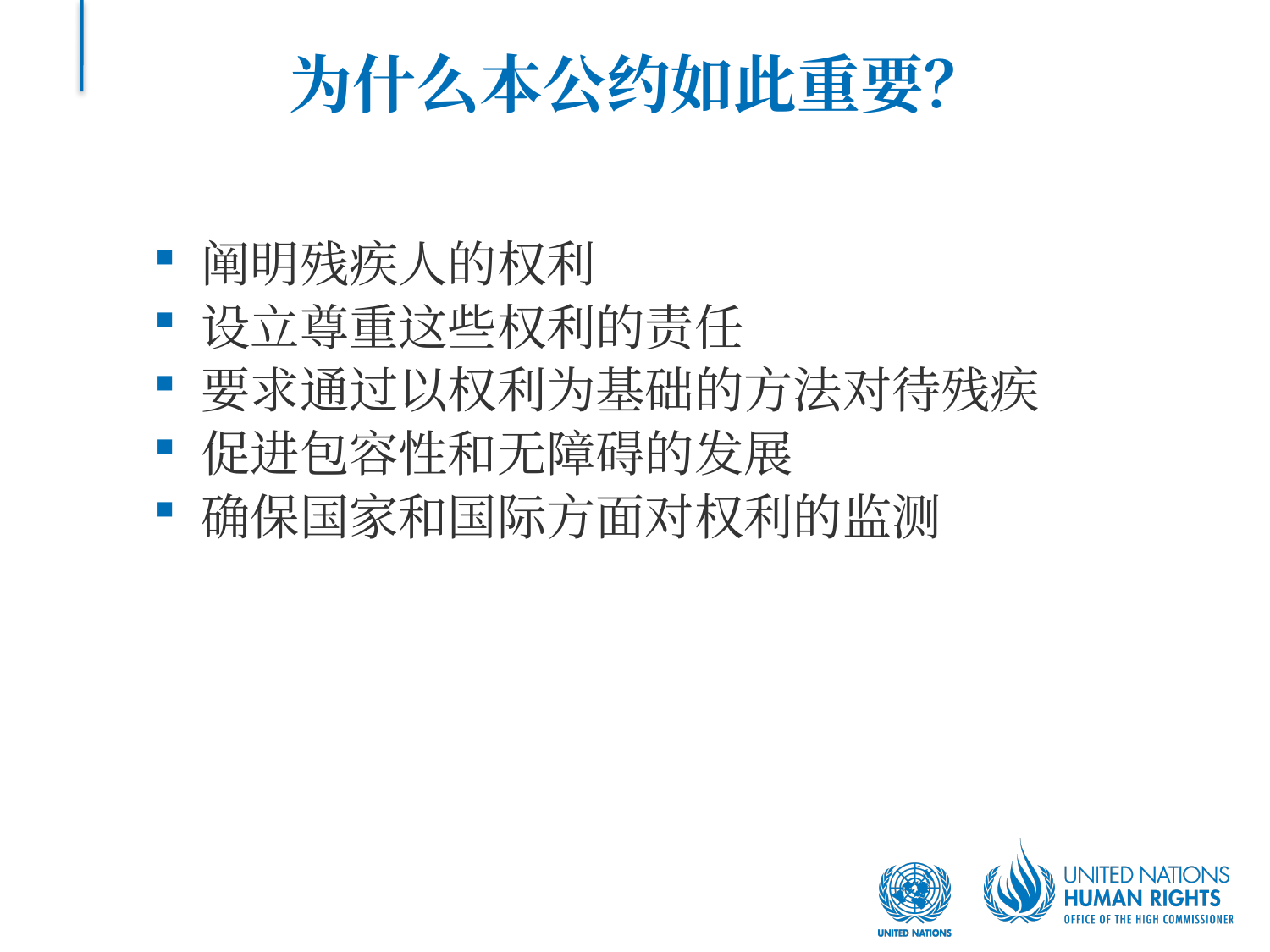

# 为什么本公约如此重要？
阐明残疾人的权利
设立尊重这些权利的责任
要求通过以权利为基础的方法对待残疾
促进包容性和无障碍的发展
确保国家和国际方面对权利的监测